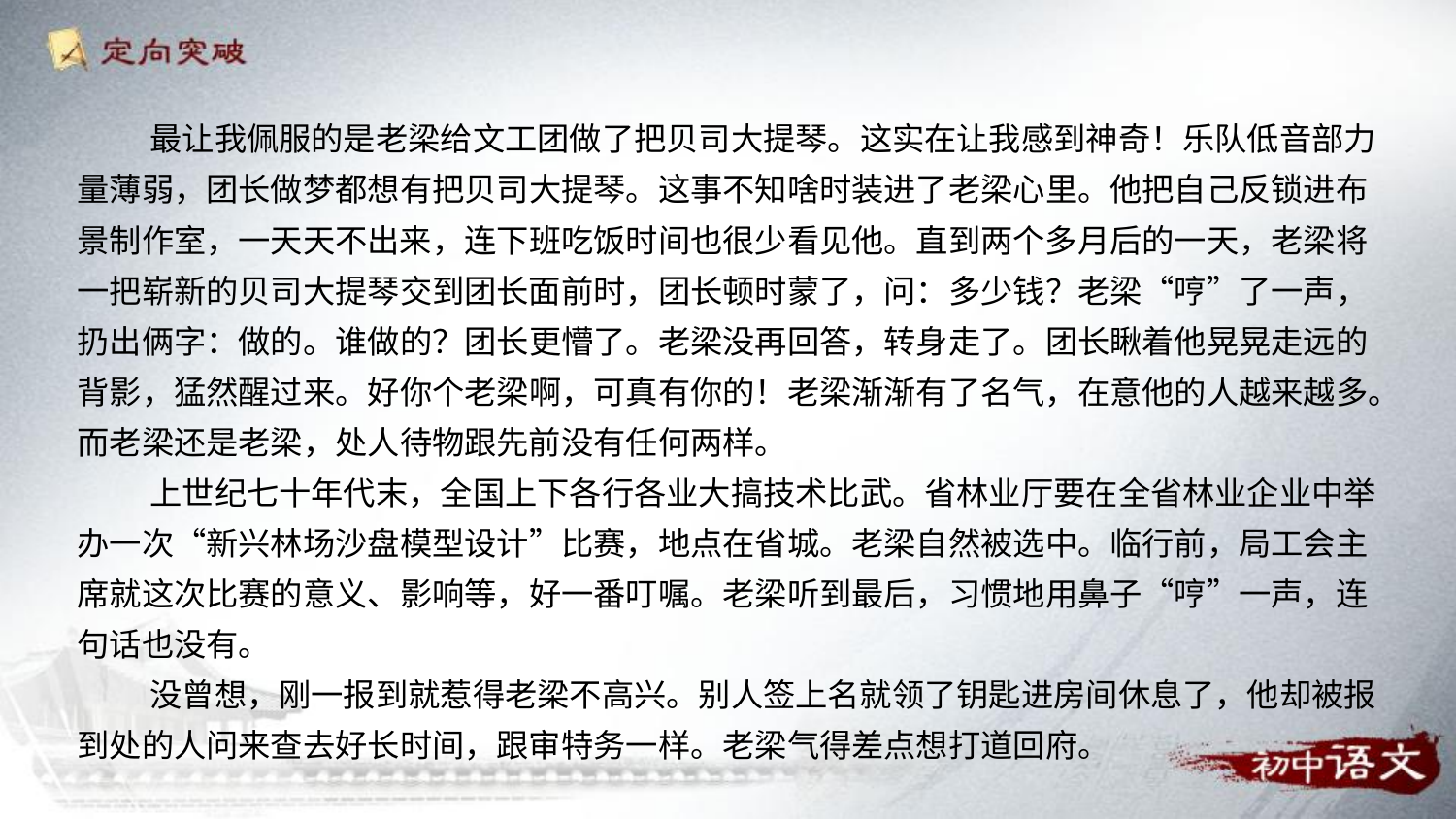

最让我佩服的是老梁给文工团做了把贝司大提琴。这实在让我感到神奇！乐队低音部力量薄弱，团长做梦都想有把贝司大提琴。这事不知啥时装进了老梁心里。他把自己反锁进布景制作室，一天天不出来，连下班吃饭时间也很少看见他。直到两个多月后的一天，老梁将一把崭新的贝司大提琴交到团长面前时，团长顿时蒙了，问：多少钱？老梁“哼”了一声，扔出俩字：做的。谁做的？团长更懵了。老梁没再回答，转身走了。团长瞅着他晃晃走远的背影，猛然醒过来。好你个老梁啊，可真有你的！老梁渐渐有了名气，在意他的人越来越多。而老梁还是老梁，处人待物跟先前没有任何两样。
上世纪七十年代末，全国上下各行各业大搞技术比武。省林业厅要在全省林业企业中举办一次“新兴林场沙盘模型设计”比赛，地点在省城。老梁自然被选中。临行前，局工会主席就这次比赛的意义、影响等，好一番叮嘱。老梁听到最后，习惯地用鼻子“哼”一声，连句话也没有。
没曾想，刚一报到就惹得老梁不高兴。别人签上名就领了钥匙进房间休息了，他却被报到处的人问来查去好长时间，跟审特务一样。老梁气得差点想打道回府。